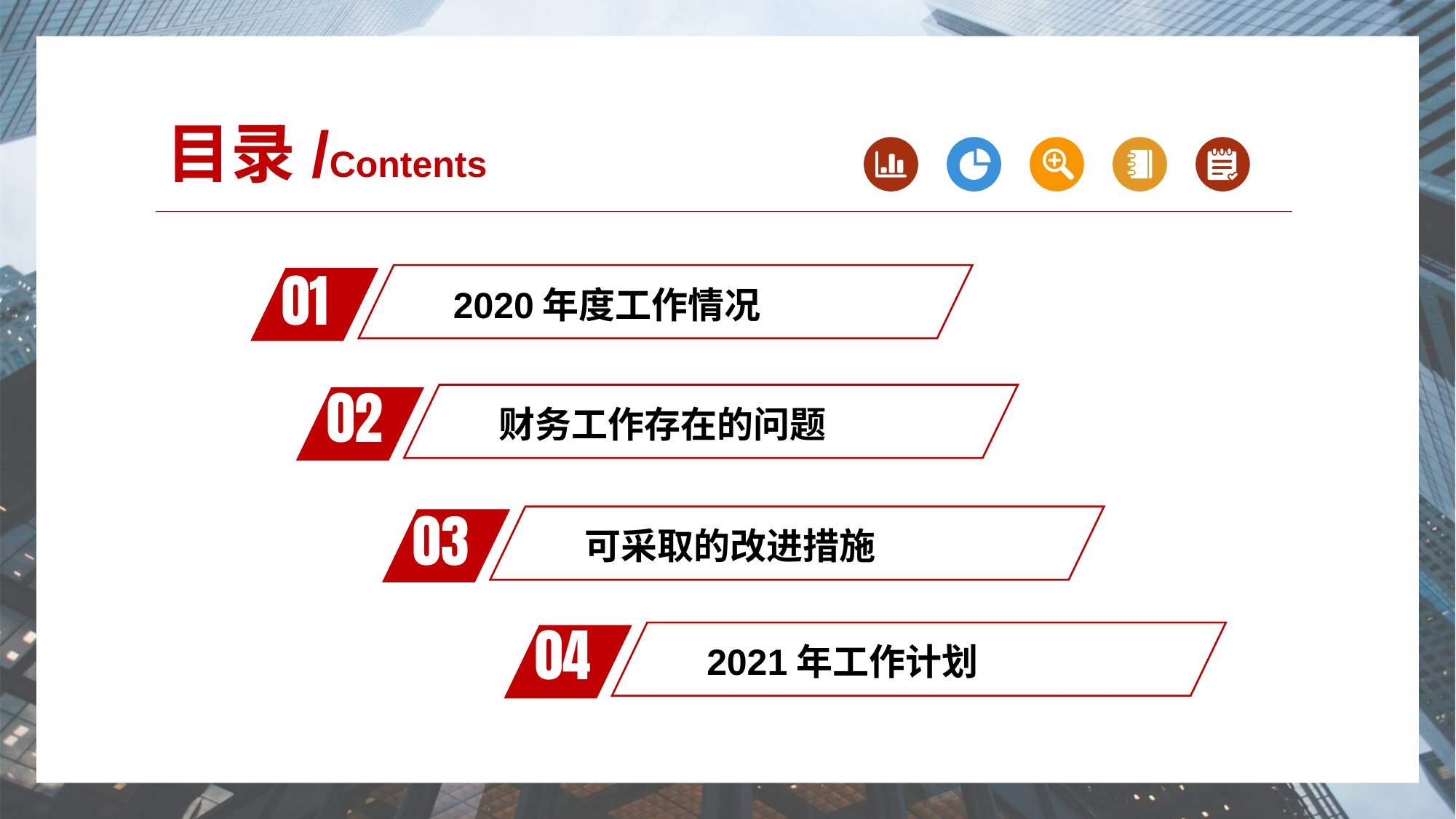

目录/Contents

01

2020年度工作情况
02

财务工作存在的问题
03

可采取的改进措施
04

2021年工作计划